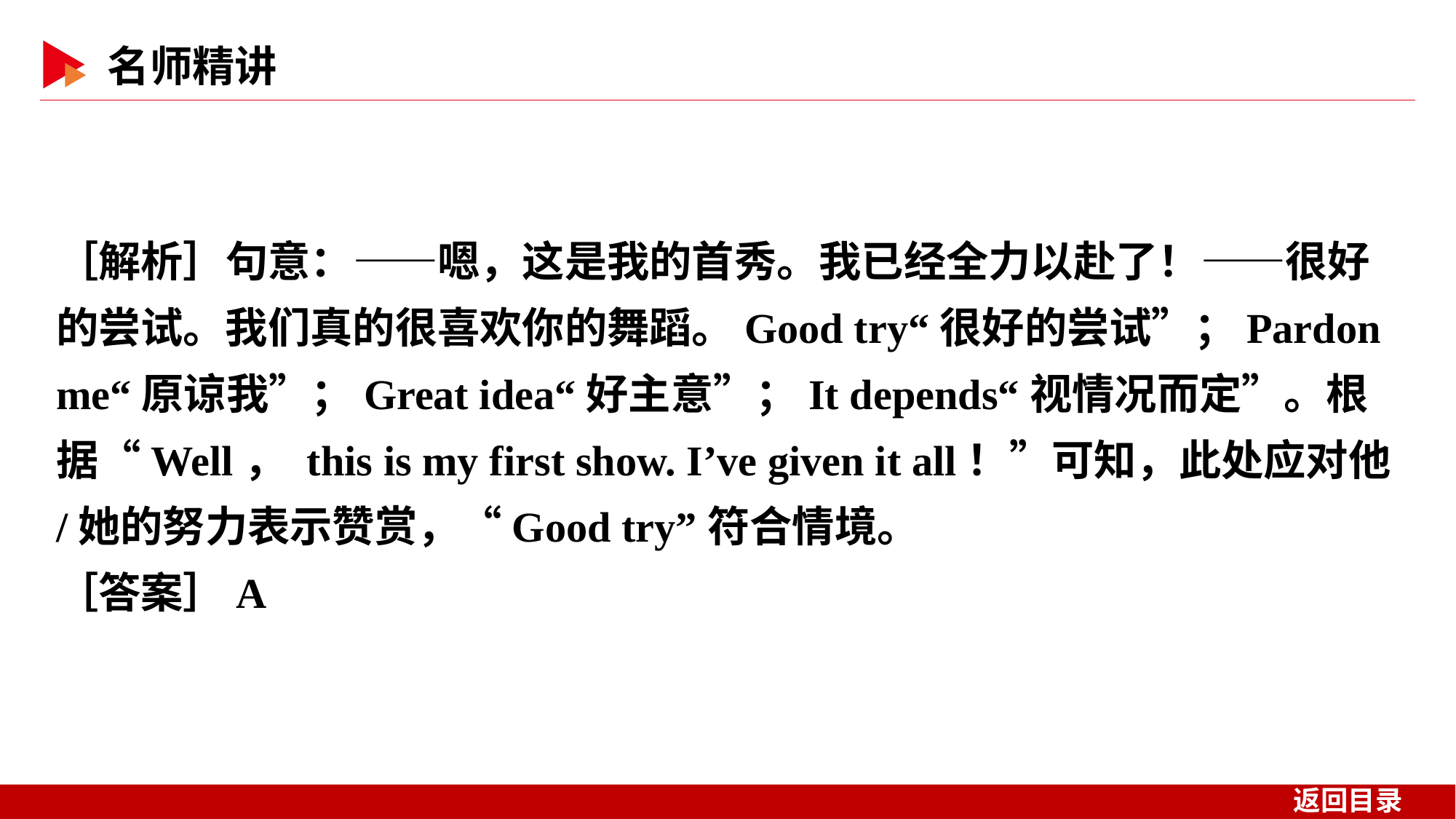

［解析］句意：——嗯，这是我的首秀。我已经全力以赴了！——很好的尝试。我们真的很喜欢你的舞蹈。Good try“很好的尝试”；Pardon me“原谅我”；Great idea“好主意”；It depends“视情况而定”。根据“Well， this is my first show. I’ve given it all！”可知，此处应对他/她的努力表示赞赏，“Good try”符合情境。
［答案］A